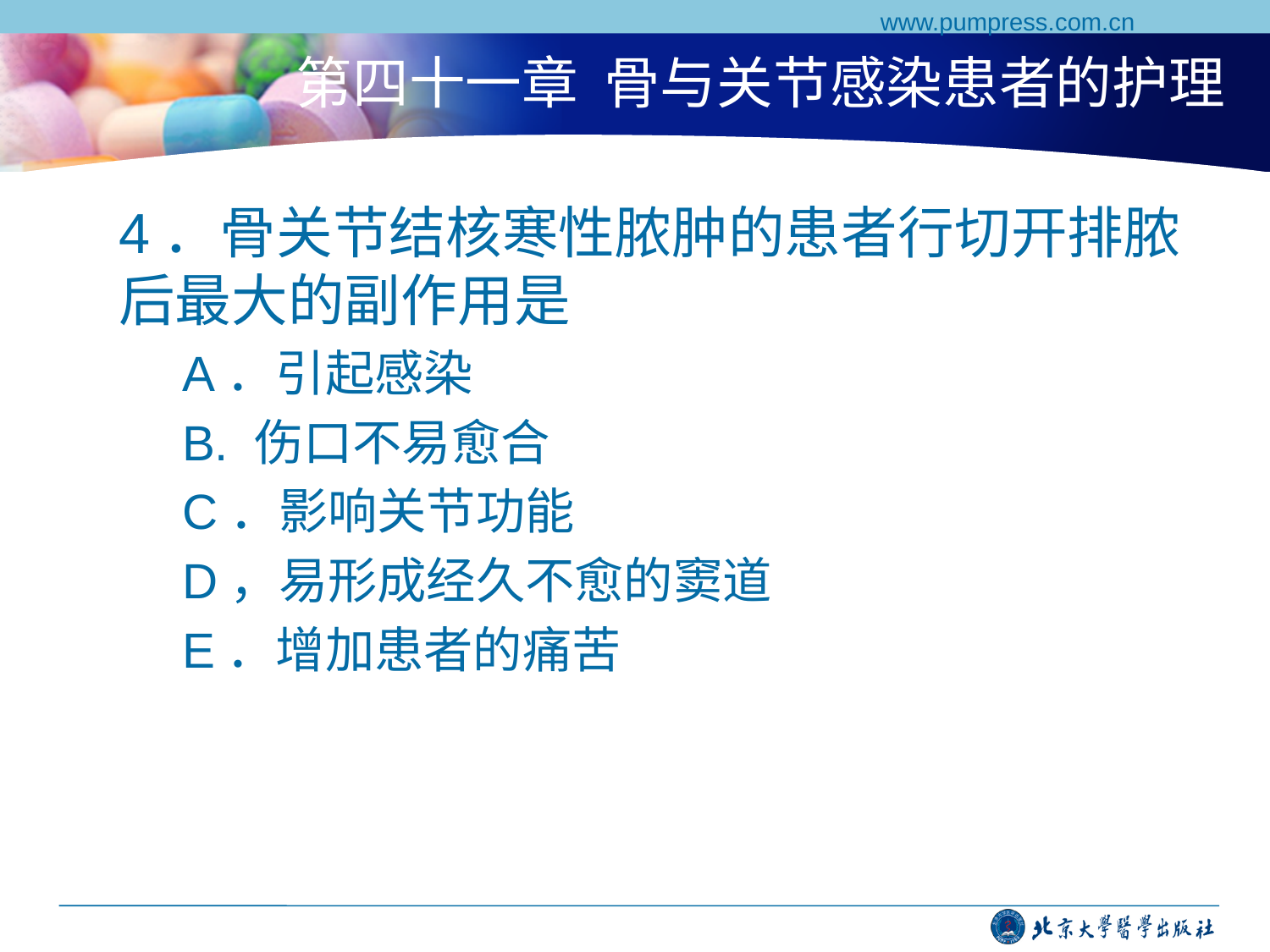

www.pumpress.com.cn
# 第四十一章  骨与关节感染患者的护理
4．骨关节结核寒性脓肿的患者行切开排脓后最大的副作用是
A．引起感染
B. 伤口不易愈合
C．影响关节功能
D，易形成经久不愈的窦道
E．增加患者的痛苦